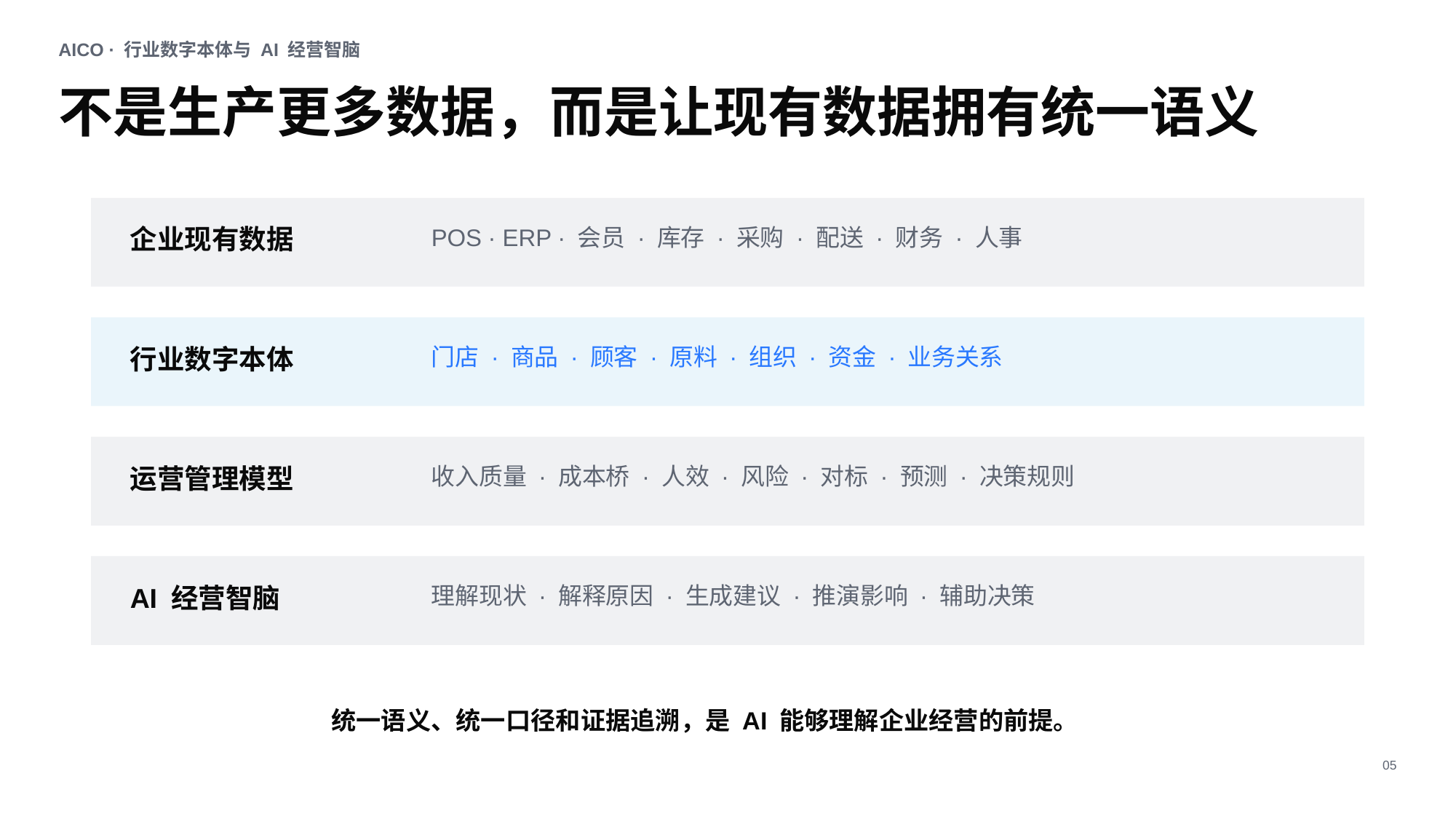

AICO · 行业数字本体与 AI 经营智脑
不是生产更多数据，而是让现有数据拥有统一语义

企业现有数据
POS · ERP · 会员 · 库存 · 采购 · 配送 · 财务 · 人事

行业数字本体
门店 · 商品 · 顾客 · 原料 · 组织 · 资金 · 业务关系

运营管理模型
收入质量 · 成本桥 · 人效 · 风险 · 对标 · 预测 · 决策规则

AI 经营智脑
理解现状 · 解释原因 · 生成建议 · 推演影响 · 辅助决策
统一语义、统一口径和证据追溯，是 AI 能够理解企业经营的前提。
05